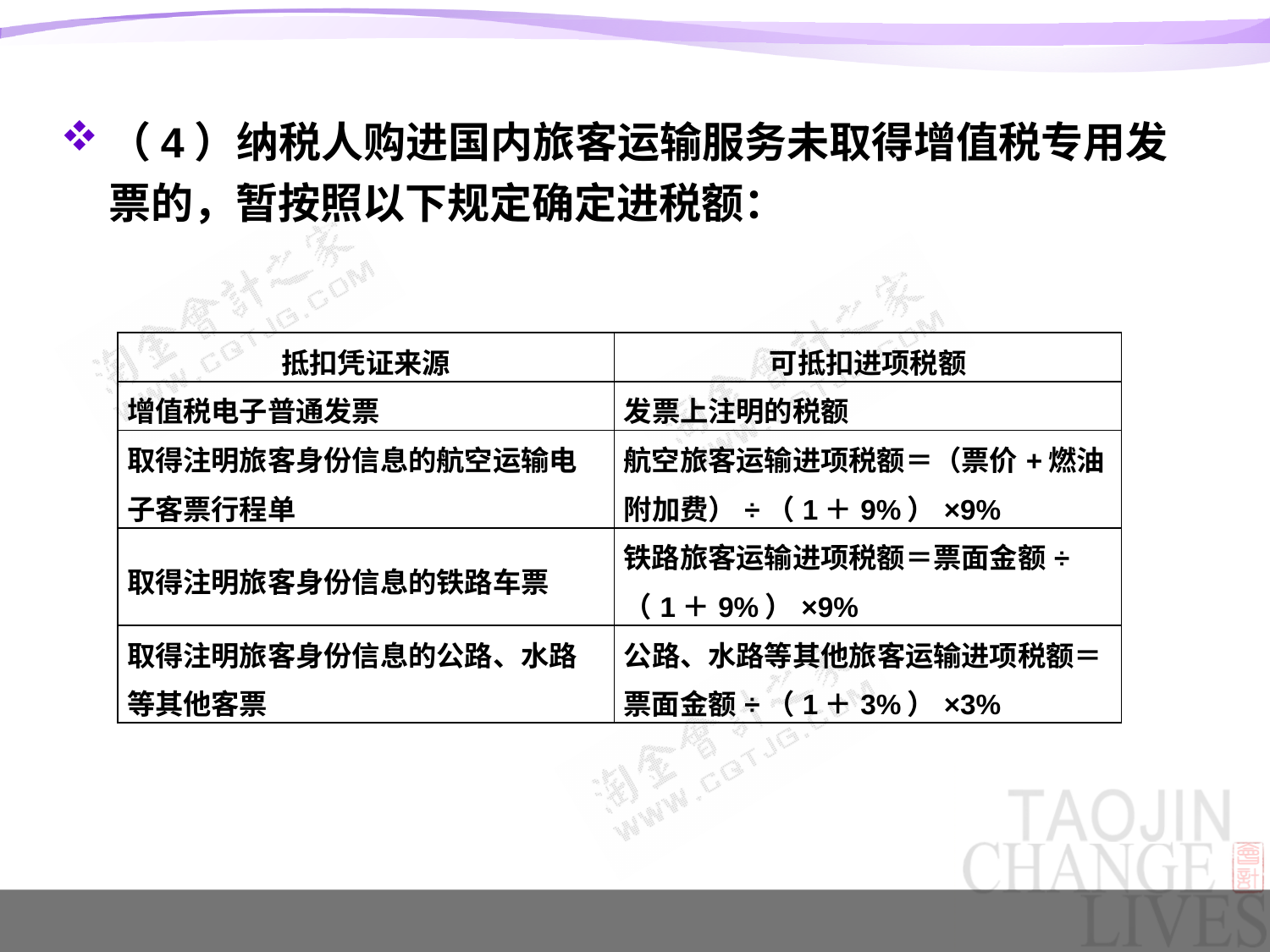

（4）纳税人购进国内旅客运输服务未取得增值税专用发票的，暂按照以下规定确定进税额：

| 抵扣凭证来源 | 可抵扣进项税额 |
| --- | --- |
| 增值税电子普通发票 | 发票上注明的税额 |
| 取得注明旅客身份信息的航空运输电子客票行程单 | 航空旅客运输进项税额＝（票价+燃油附加费）÷（1＋9%）×9% |
| 取得注明旅客身份信息的铁路车票 | 铁路旅客运输进项税额＝票面金额÷（1＋9%）×9% |
| 取得注明旅客身份信息的公路、水路等其他客票 | 公路、水路等其他旅客运输进项税额＝票面金额÷（1＋3%）×3% |